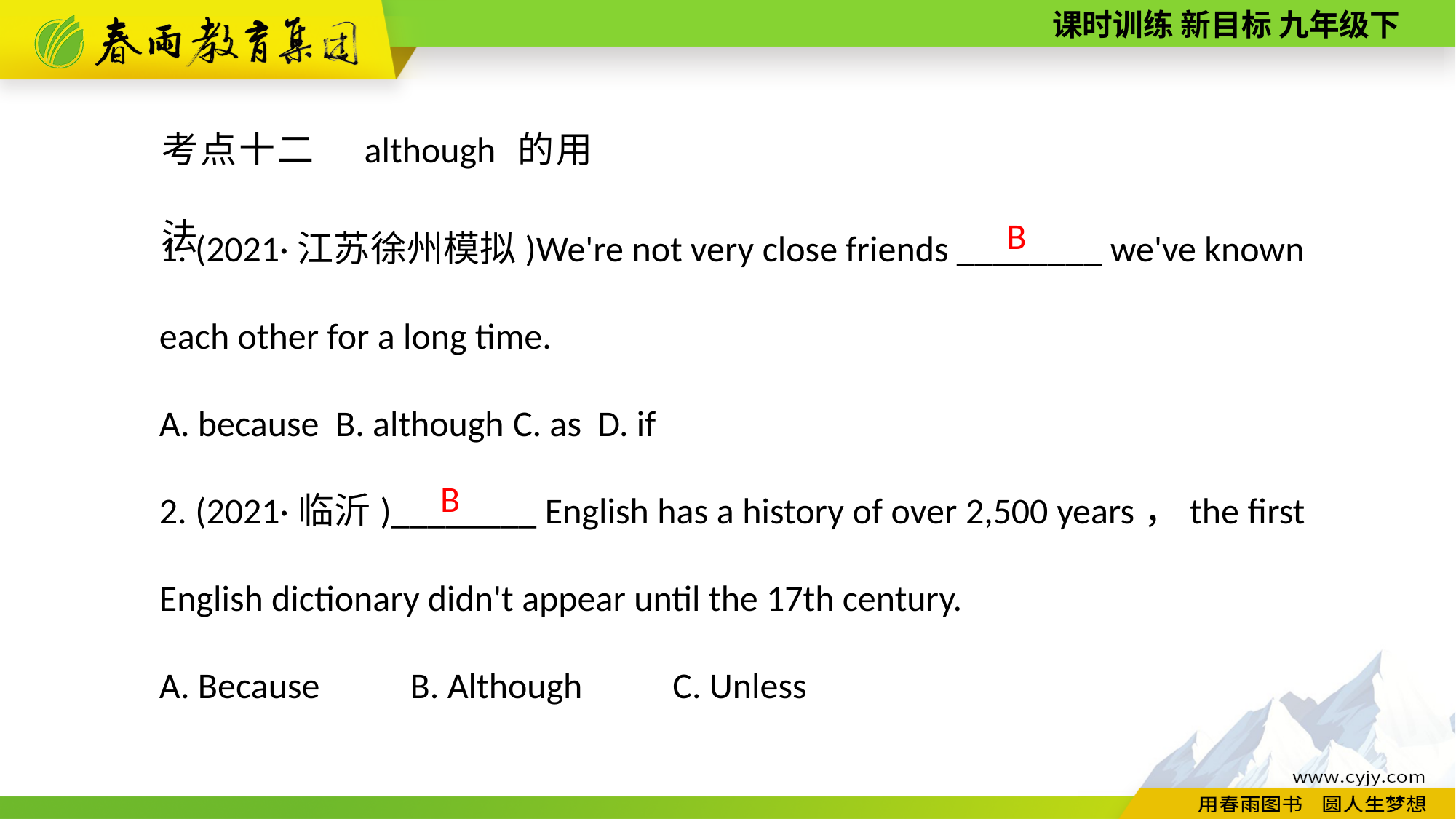

考点十二　although 的用法
1. (2021·江苏徐州模拟)We're not very close friends ________ we've known each other for a long time.
A. because  B. although  C. as  D. if
2. (2021·临沂)________ English has a history of over 2,500 years，the first English dictionary didn't appear until the 17th century.
A. Because　　B. Although　　C. Unless
B
B